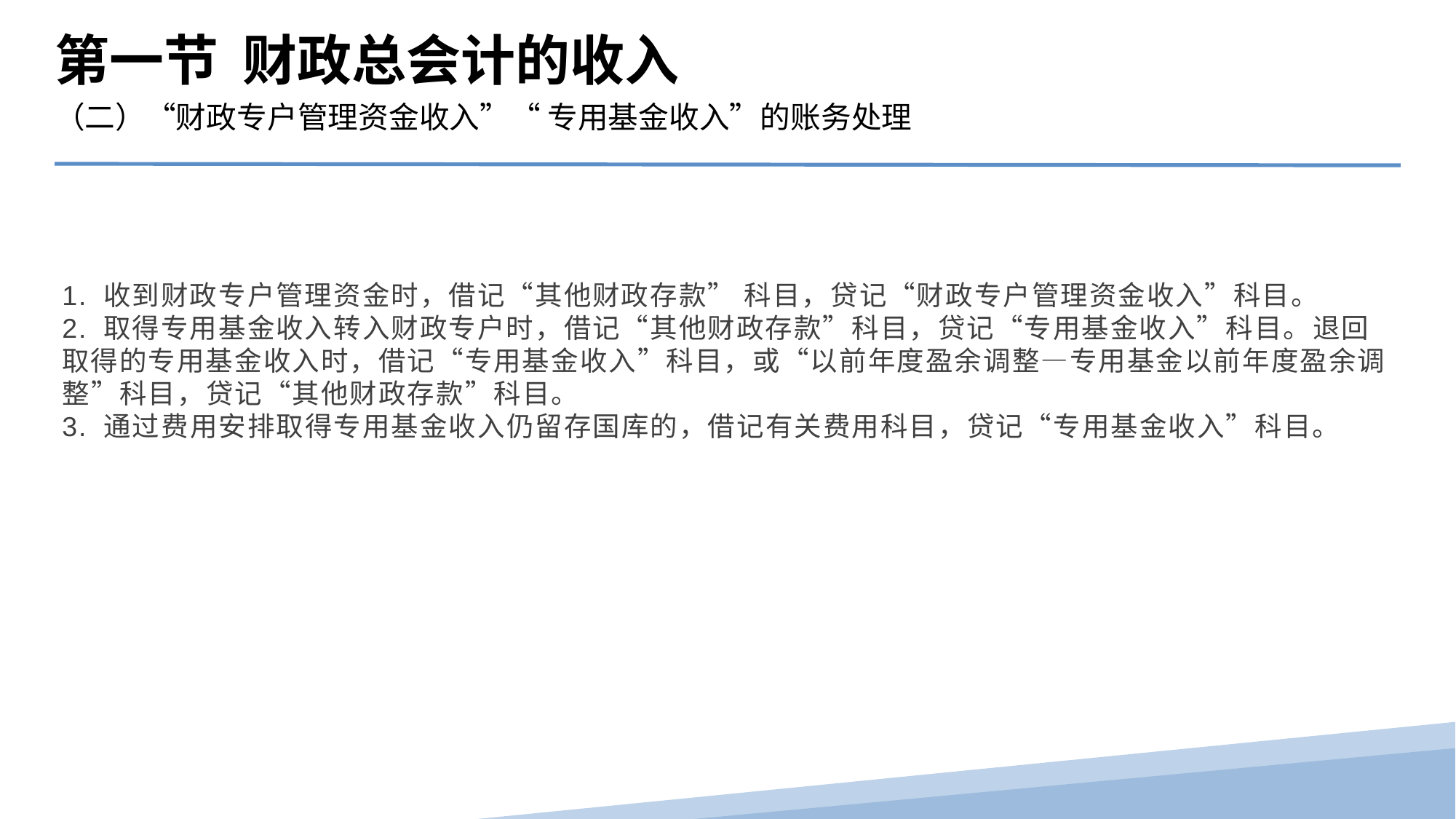

第一节  财政总会计的收入
（二）“财政专户管理资金收入”“ 专用基金收入”的账务处理
1. 收到财政专户管理资金时，借记“其他财政存款” 科目，贷记“财政专户管理资金收入”科目。
2. 取得专用基金收入转入财政专户时，借记“其他财政存款”科目，贷记“专用基金收入”科目。退回取得的专用基金收入时，借记“专用基金收入”科目，或“以前年度盈余调整—专用基金以前年度盈余调整”科目，贷记“其他财政存款”科目。
3. 通过费用安排取得专用基金收入仍留存国库的，借记有关费用科目，贷记“专用基金收入”科目。